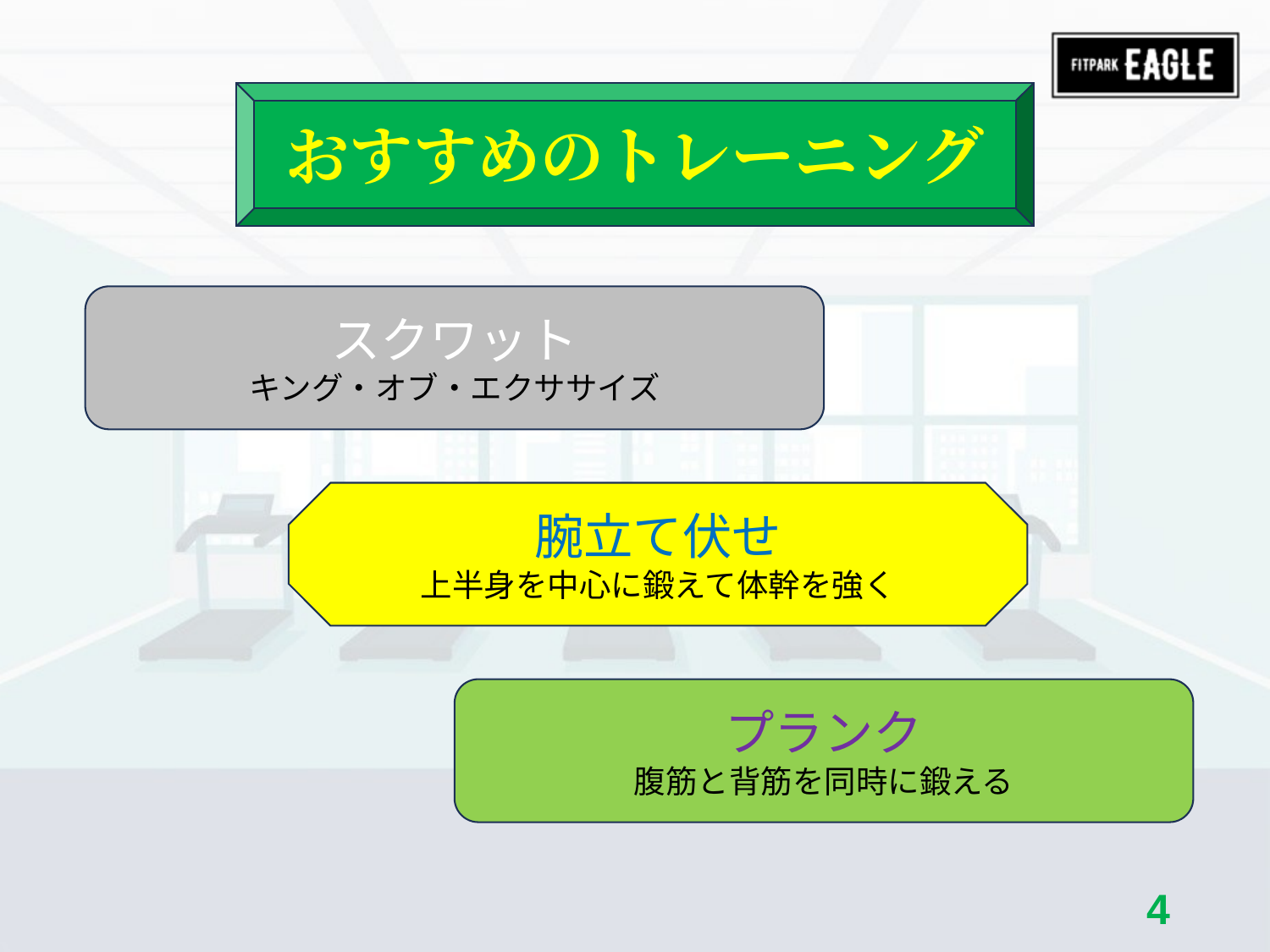

おすすめのトレーニング
スクワット
キング・オブ・エクササイズ
腕立て伏せ
上半身を中心に鍛えて体幹を強く
プランク
腹筋と背筋を同時に鍛える
4